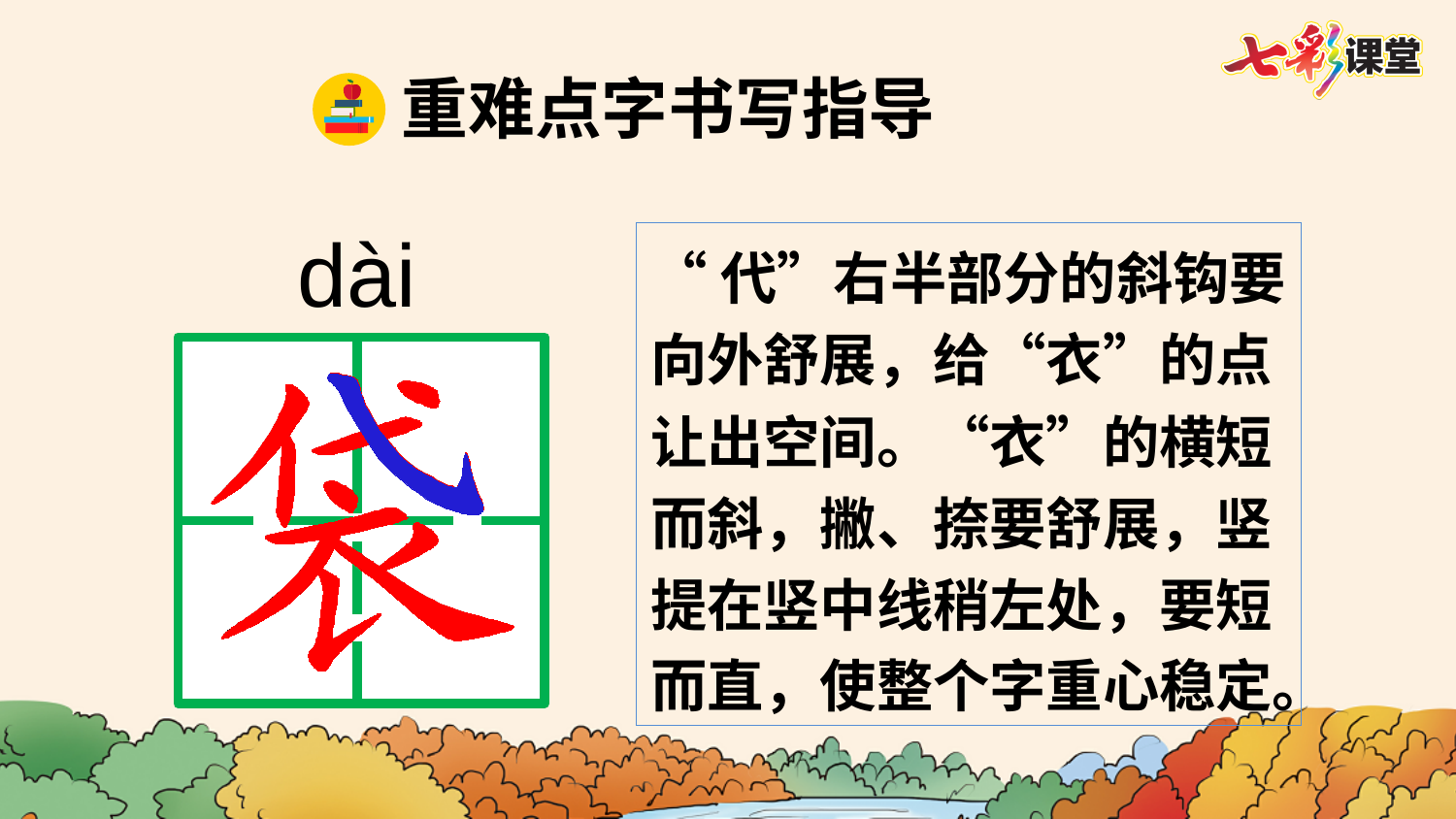

重难点字书写指导

 dài
“代”右半部分的斜钩要向外舒展，给“衣”的点让出空间。“衣”的横短而斜，撇、捺要舒展，竖提在竖中线稍左处，要短而直，使整个字重心稳定。